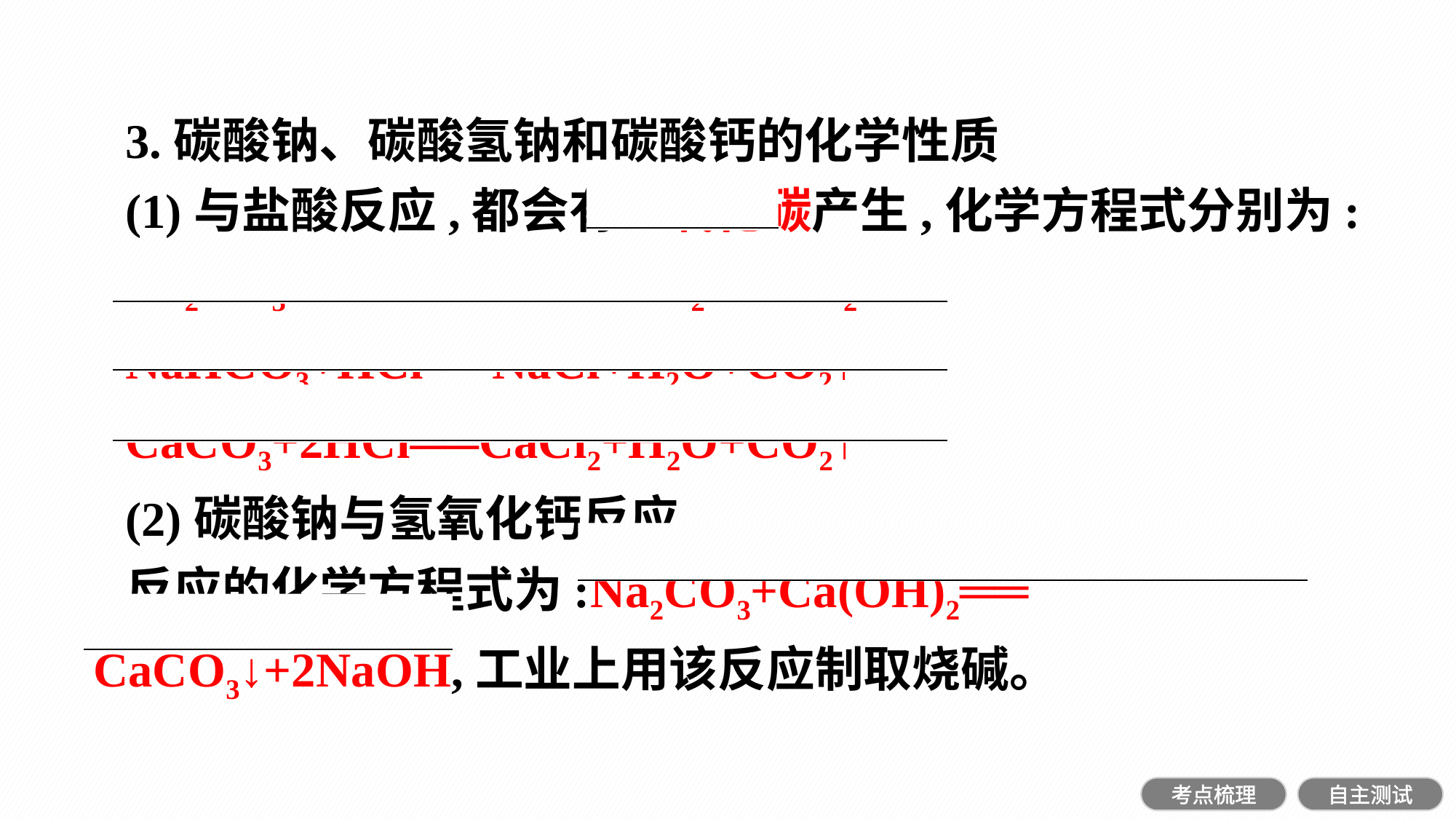

3.碳酸钠、碳酸氢钠和碳酸钙的化学性质
(1)与盐酸反应,都会有二氧化碳产生,化学方程式分别为:
Na2CO3+2HCl══2NaCl+H2O+CO2↑
NaHCO3+HCl══NaCl+H2O+CO2↑
CaCO3+2HCl══CaCl2+H2O+CO2↑
(2)碳酸钠与氢氧化钙反应。
反应的化学方程式为:Na2CO3+Ca(OH)2══ CaCO3↓+2NaOH,工业上用该反应制取烧碱。